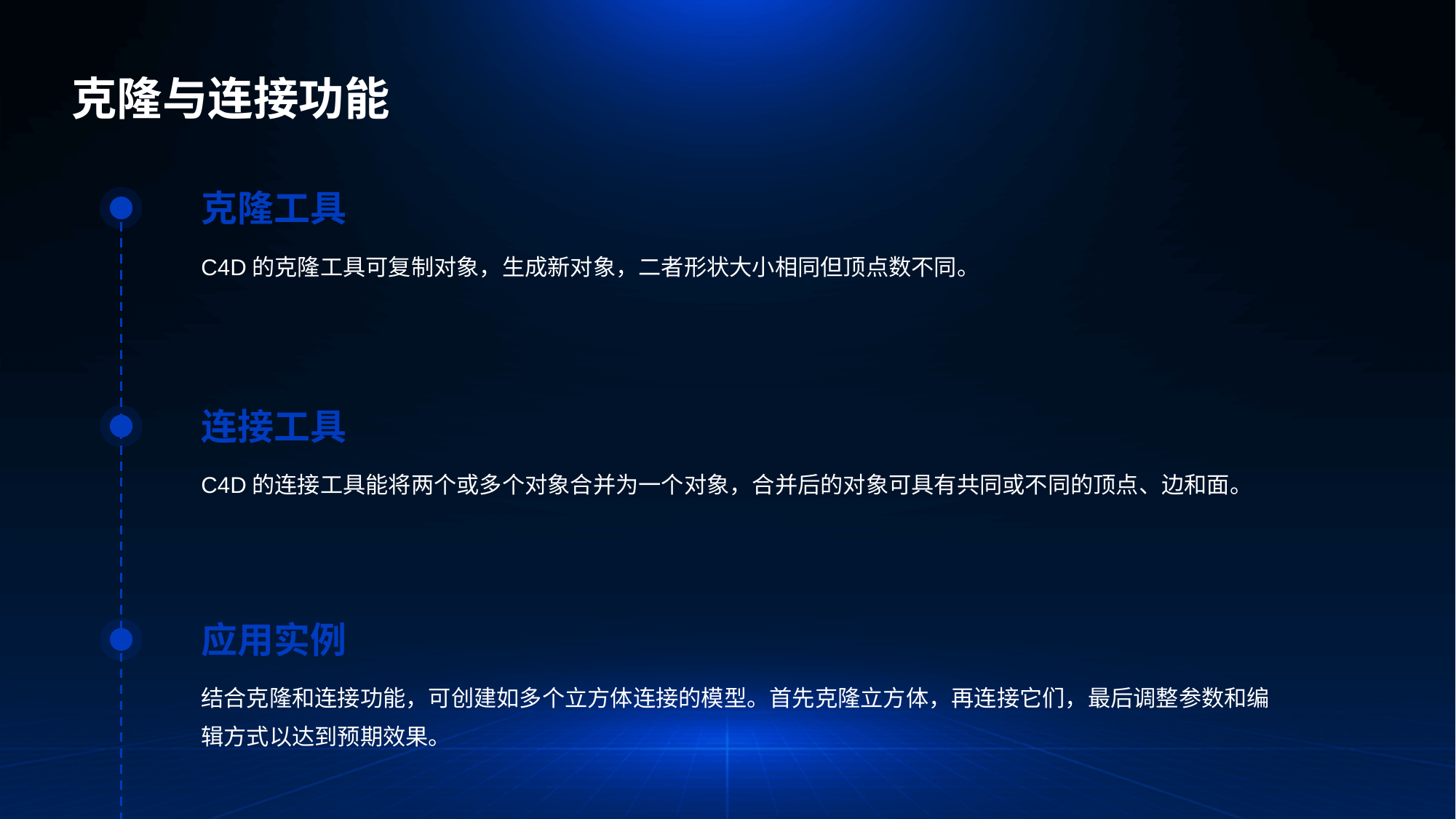

克隆与连接功能
克隆工具

C4D的克隆工具可复制对象，生成新对象，二者形状大小相同但顶点数不同。
连接工具

C4D的连接工具能将两个或多个对象合并为一个对象，合并后的对象可具有共同或不同的顶点、边和面。
应用实例

结合克隆和连接功能，可创建如多个立方体连接的模型。首先克隆立方体，再连接它们，最后调整参数和编辑方式以达到预期效果。